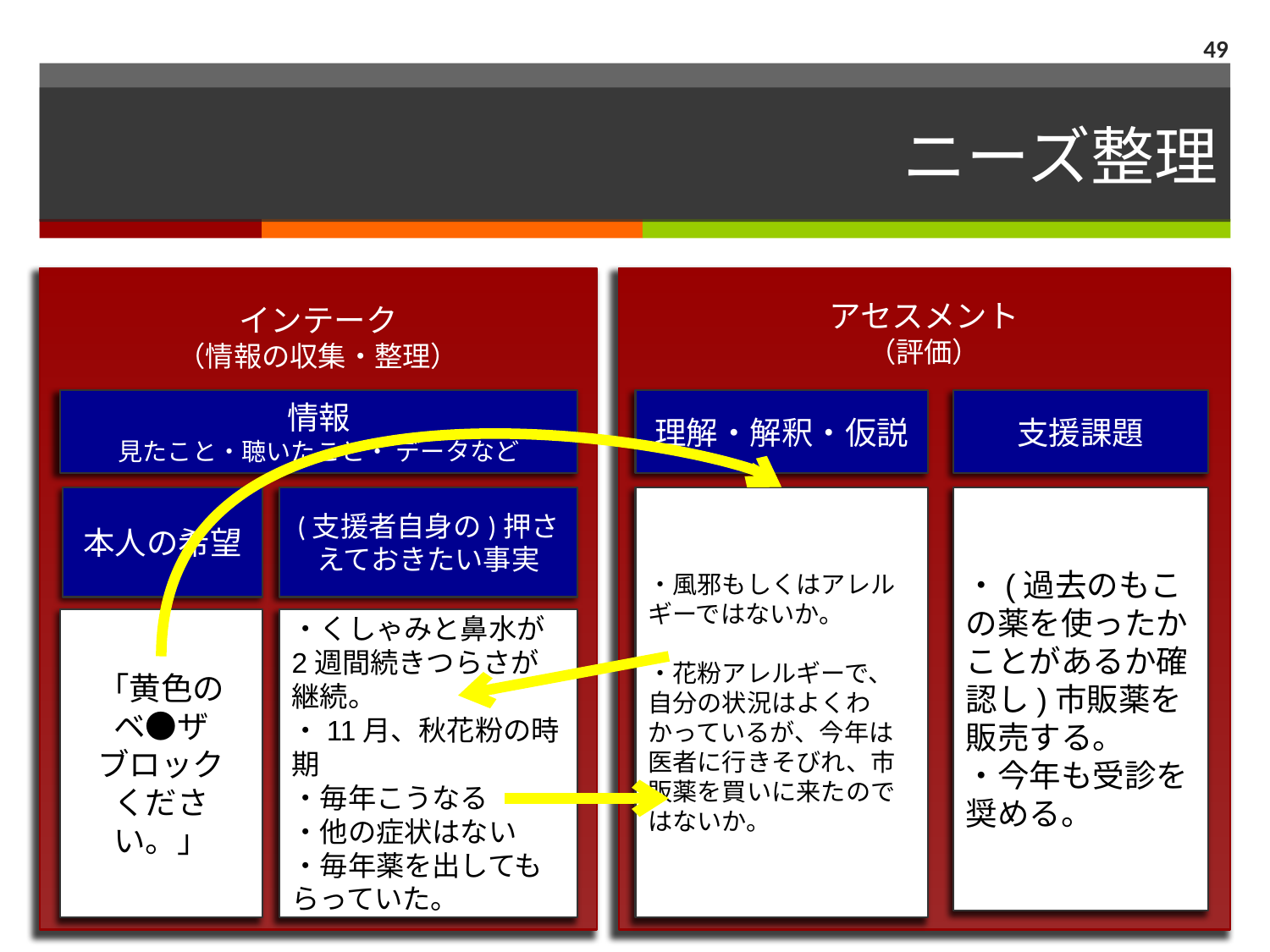

49
# ニーズ整理
インテーク
（情報の収集・整理）

アセスメント
（評価）

情報
見たこと・聴いたこと・ データなど
理解・解釈・仮説
支援課題
本人の希望
(支援者自身の)押さえておきたい事実
・風邪もしくはアレルギーではないか。

・花粉アレルギーで、自分の状況はよくわかっているが、今年は医者に行きそびれ、市販薬を買いに来たのではないか。
・(過去のもこの薬を使ったかことがあるか確認し)市販薬を販売する。
・今年も受診を奨める。
「黄色の
ベ●ザ
ブロック
ください。」
・くしゃみと鼻水が2週間続きつらさが継続。
・11月、秋花粉の時期
・毎年こうなる
・他の症状はない
・毎年薬を出してもらっていた。